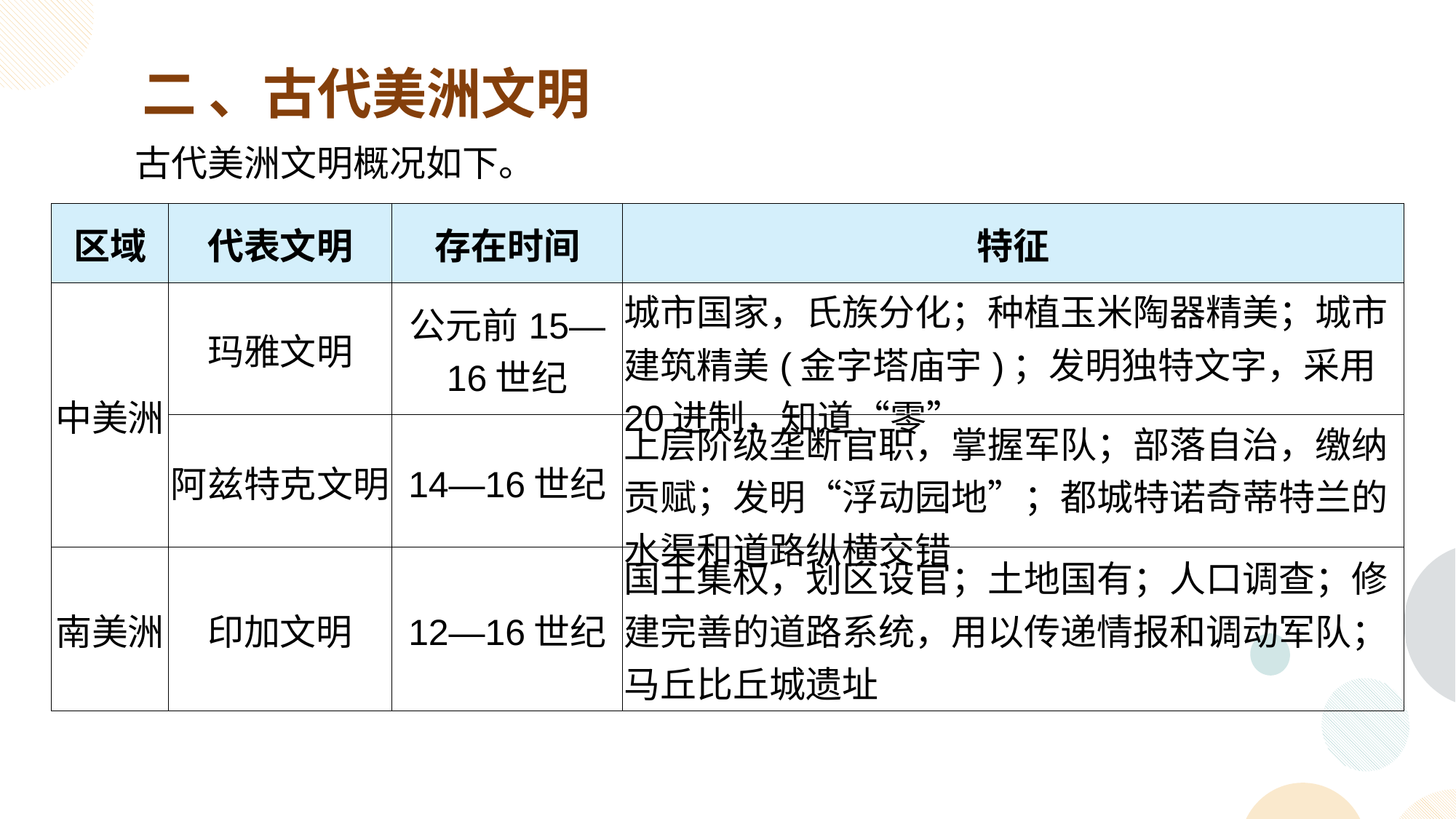

二 、古代美洲文明
古代美洲文明概况如下。
| 区域 | 代表文明 | 存在时间 | 特征 |
| --- | --- | --- | --- |
| 中美洲 | 玛雅文明 | 公元前15—16世纪 | 城市国家，氏族分化；种植玉米陶器精美；城市建筑精美(金字塔庙宇)；发明独特文字，采用20进制，知道“零” |
|  | 阿兹特克文明 | 14—16世纪 | 上层阶级垄断官职，掌握军队；部落自治，缴纳贡赋；发明“浮动园地”；都城特诺奇蒂特兰的水渠和道路纵横交错 |
| 南美洲 | 印加文明 | 12—16世纪 | 国王集权，划区设官；土地国有；人口调查；修建完善的道路系统，用以传递情报和调动军队；马丘比丘城遗址 |